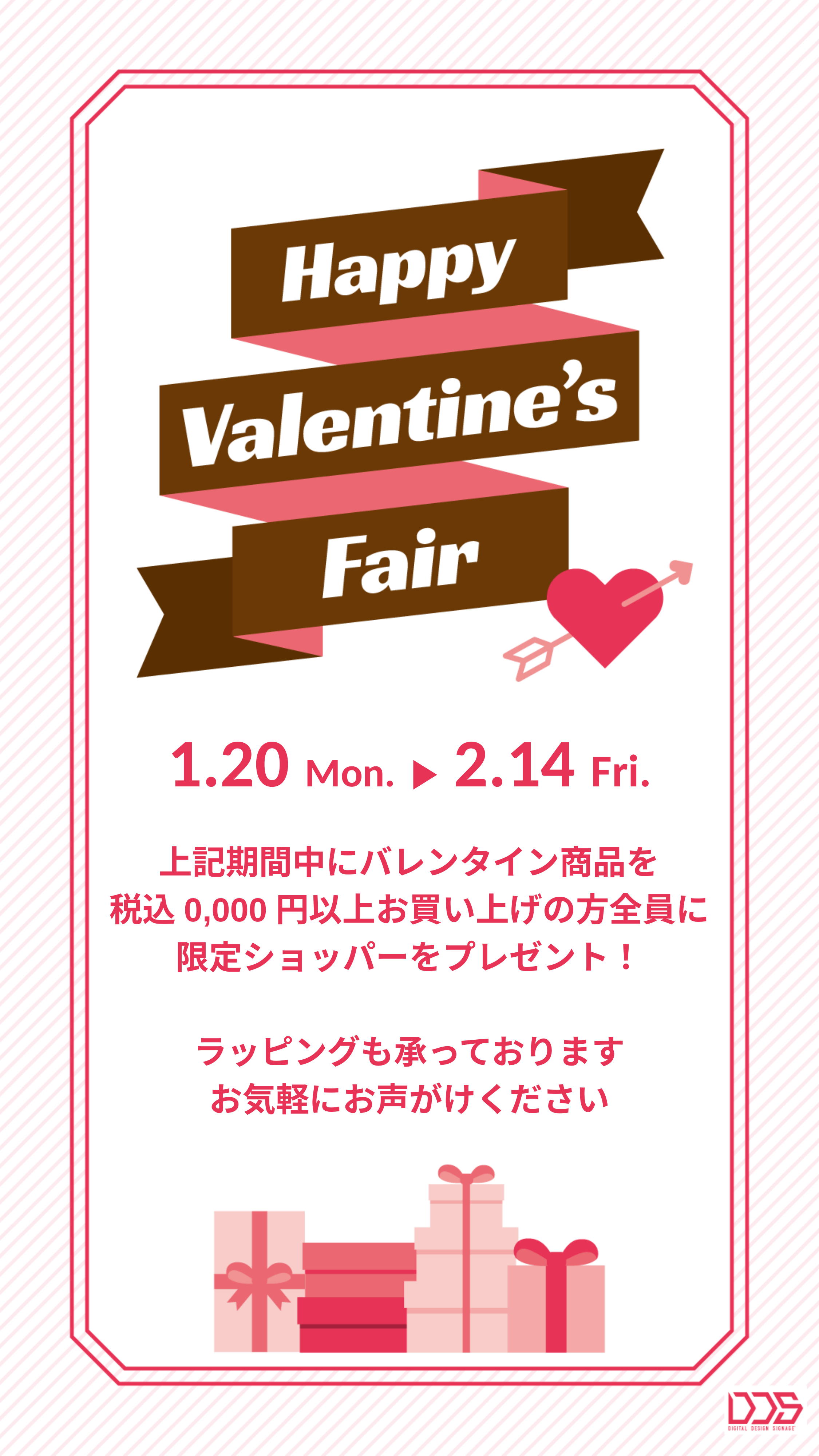

# 1.20 Mon. ▶ 2.14 Fri.
上記期間中にバレンタイン商品を
税込0,000円以上お買い上げの方全員に
限定ショッパーをプレゼント！

ラッピングも承っております
お気軽にお声がけください